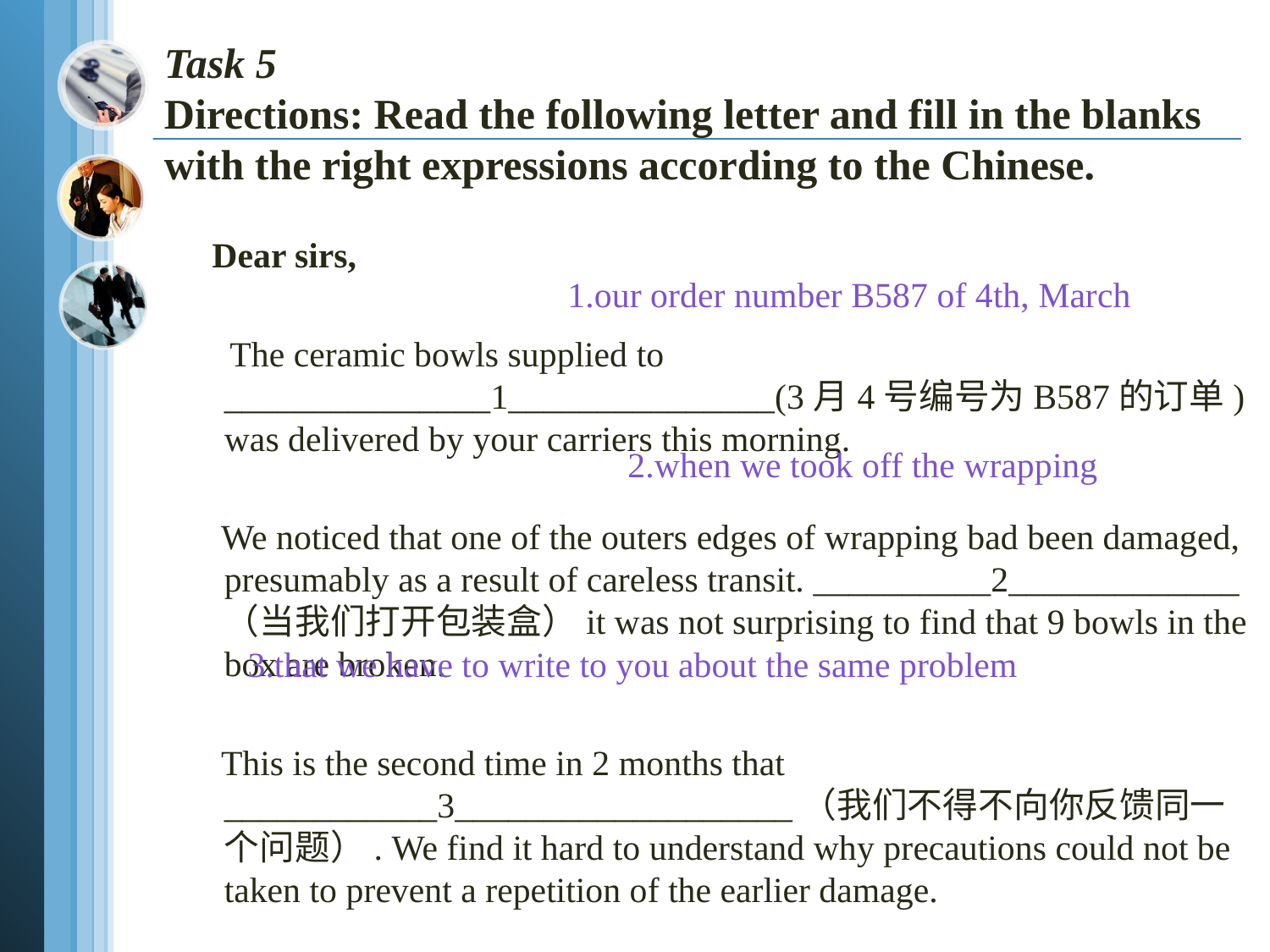

# Task 5 Directions: Read the following letter and fill in the blanks with the right expressions according to the Chinese.
    Dear sirs,

      The ceramic bowls supplied to  _______________1_______________(3月4号编号为B587的订单) was delivered by your carriers this morning.

     We noticed that one of the outers edges of wrapping bad been damaged, presumably as a result of careless transit. __________2_____________ （当我们打开包装盒）it was not surprising to find that 9 bowls in the box are broken.

     This is the second time in 2 months that ____________3___________________（我们不得不向你反馈同一个问题）. We find it hard to understand why precautions could not be taken to prevent a repetition of the earlier damage.

1.our order number B587 of 4th, March
2.when we took off the wrapping

3.that we have to write to you about the same problem